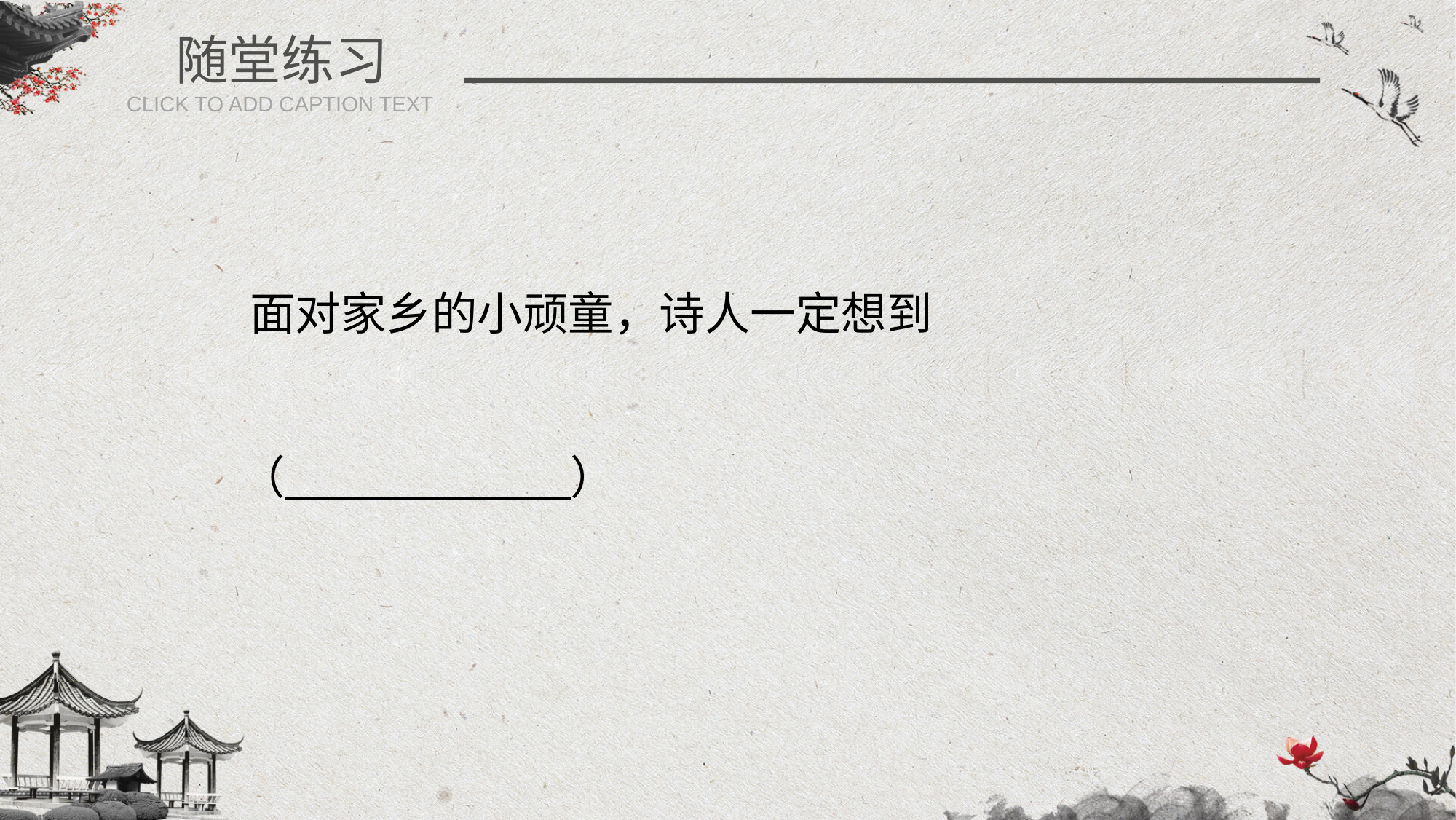

随堂练习

CLICK TO ADD CAPTION TEXT
   面对家乡的小顽童，诗人一定想到

  （                            ）